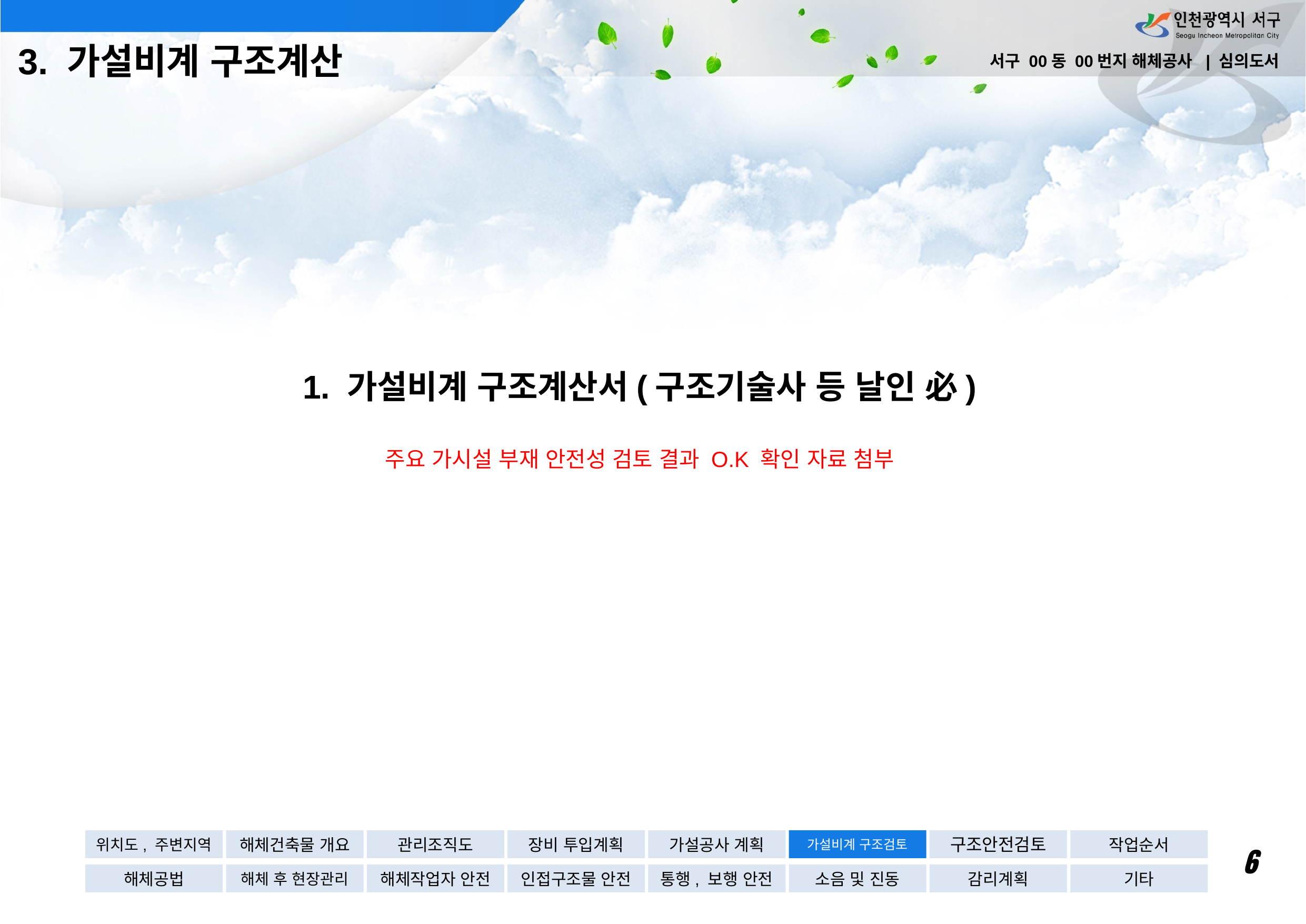

3. 가설비계 구조계산
서구 00동 00번지 해체공사  | 심의도서
# 1. 가설비계 구조계산서(구조기술사 등 날인 必) 주요 가시설 부재 안전성 검토 결과 O.K 확인 자료 첨부
위치도, 주변지역
해체건축물 개요
관리조직도
장비 투입계획
가설공사 계획
가설비계 구조검토
구조안전검토
작업순서
6
해체공법
해체 후 현장관리
해체작업자 안전
인접구조물 안전
통행, 보행 안전
소음 및 진동
감리계획
기타